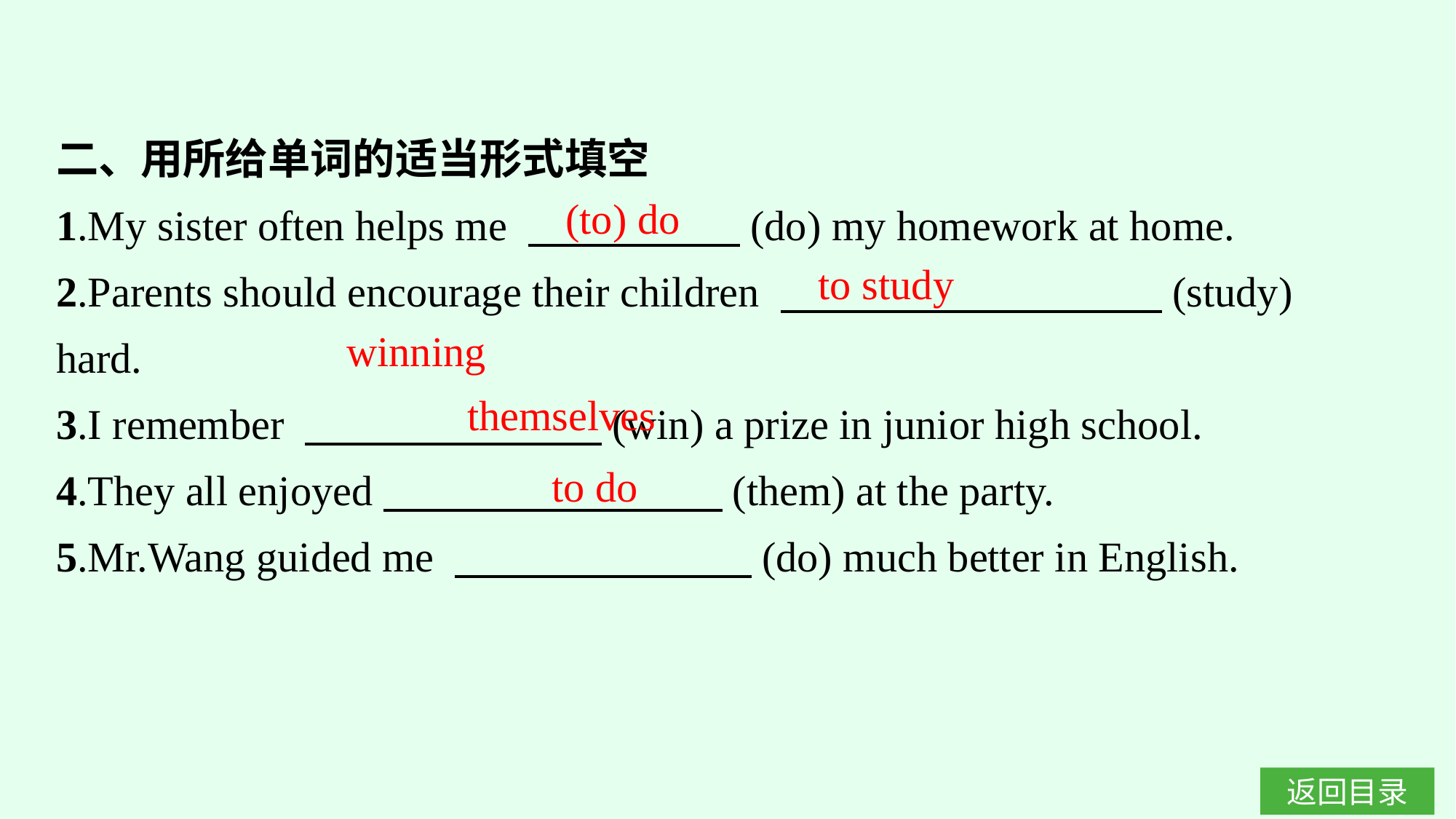

二、用所给单词的适当形式填空
1.My sister often helps me 　　　　　(do) my homework at home.
2.Parents should encourage their children 　　　　　　　　　(study) hard.
3.I remember 　　　　　　　(win) a prize in junior high school.
4.They all enjoyed　　　　　　　　(them) at the party.
5.Mr.Wang guided me 　　　　　　　(do) much better in English.
(to) do
to study
winning
themselves
to do